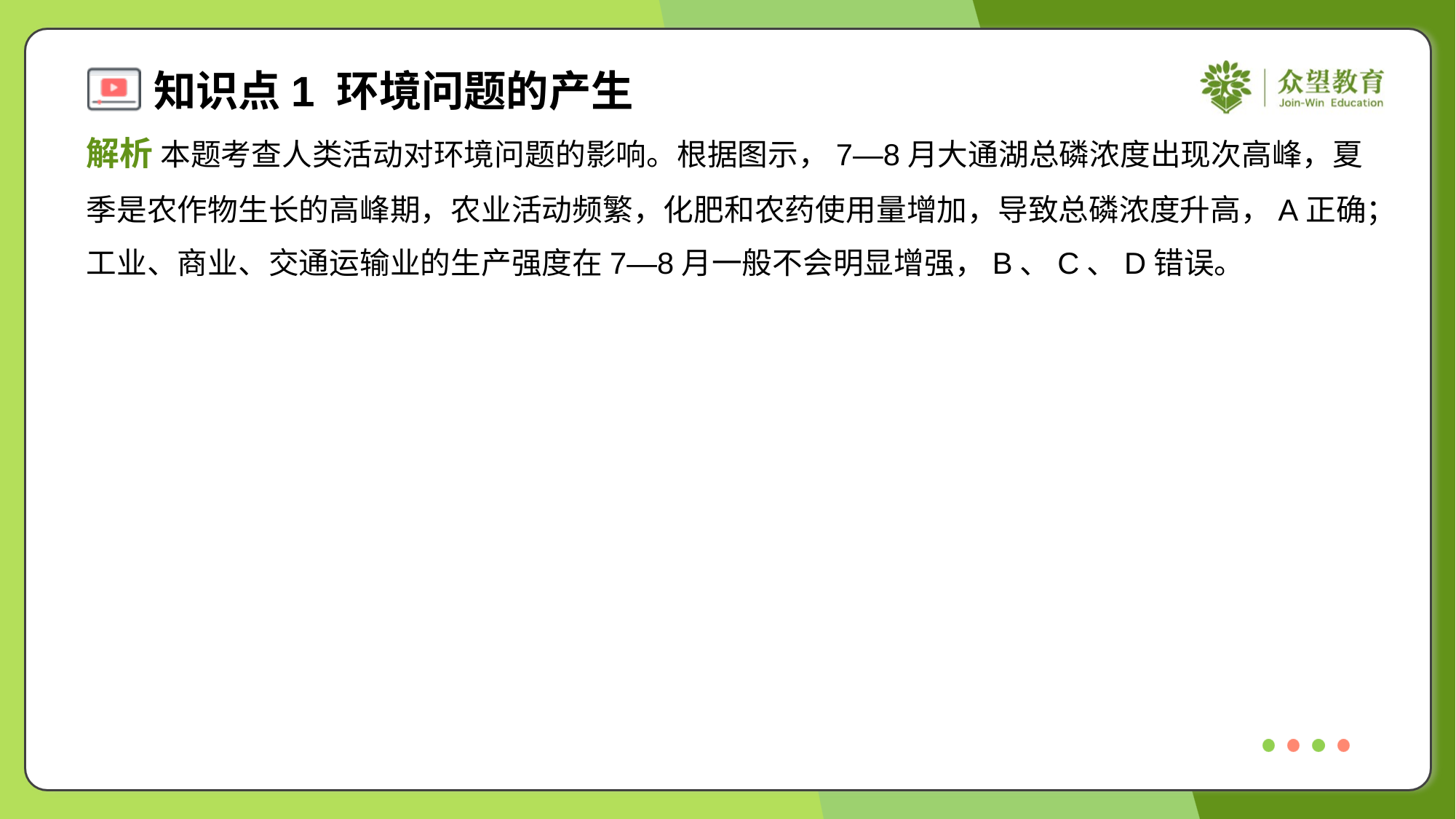

解析 本题考查人类活动对环境问题的影响。根据图示，7—8月大通湖总磷浓度出现次高峰，夏
季是农作物生长的高峰期，农业活动频繁，化肥和农药使用量增加，导致总磷浓度升高，A正确；
工业、商业、交通运输业的生产强度在7—8月一般不会明显增强，B、C、D错误。